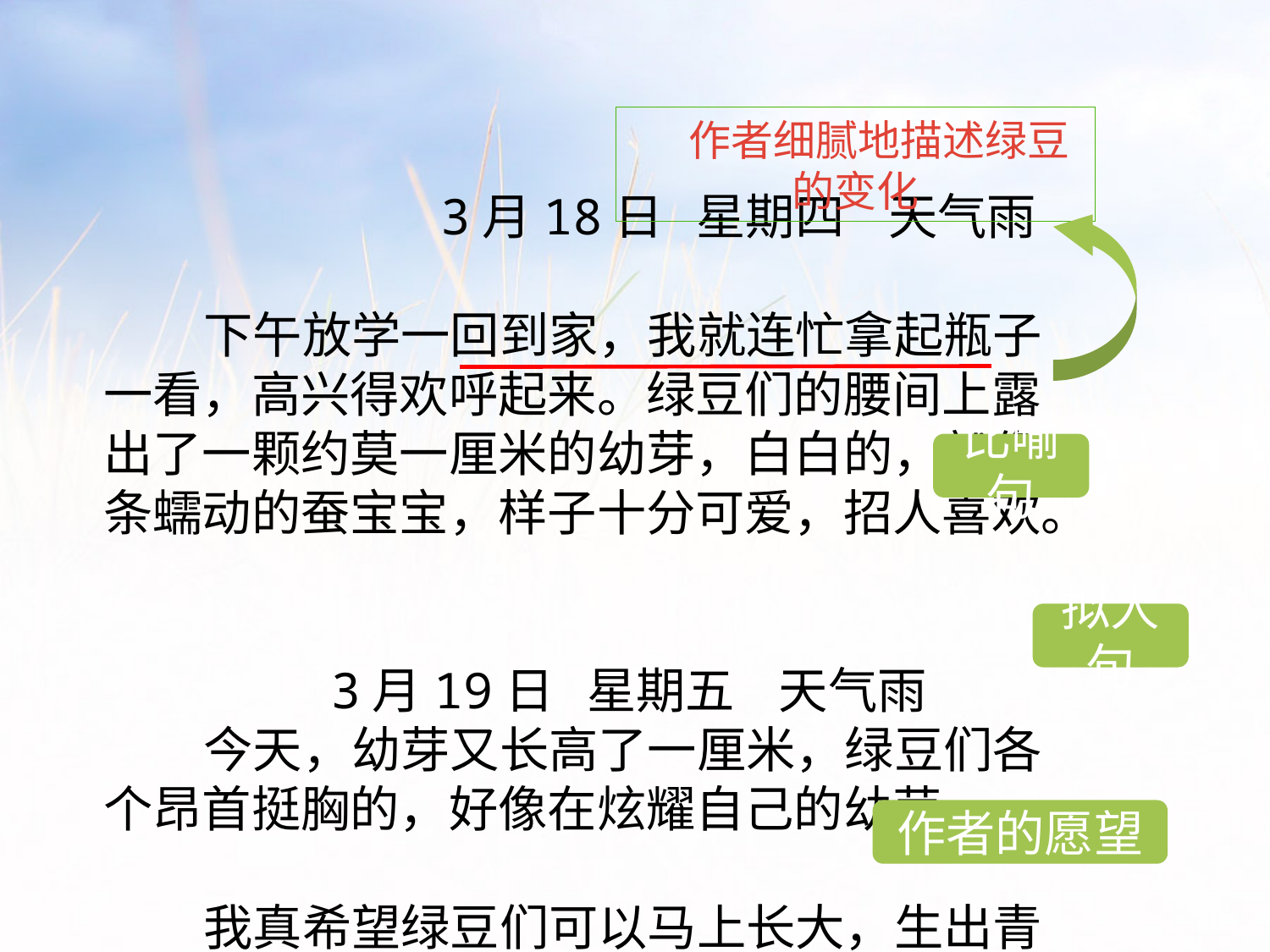

作者细腻地描述绿豆的变化
        3月18日   星期四    天气雨
下午放学一回到家，我就连忙拿起瓶子一看，高兴得欢呼起来。绿豆们的腰间上露出了一颗约莫一厘米的幼芽，白白的，就像条蠕动的蚕宝宝，样子十分可爱，招人喜欢。

　      3月19日   星期五    天气雨
今天，幼芽又长高了一厘米，绿豆们各个昂首挺胸的，好像在炫耀自己的幼芽。
我真希望绿豆们可以马上长大，生出青翠欲滴的叶子，开出美丽的小花，长出更多更可爱的小绿豆。

比喻句
拟人句
作者的愿望